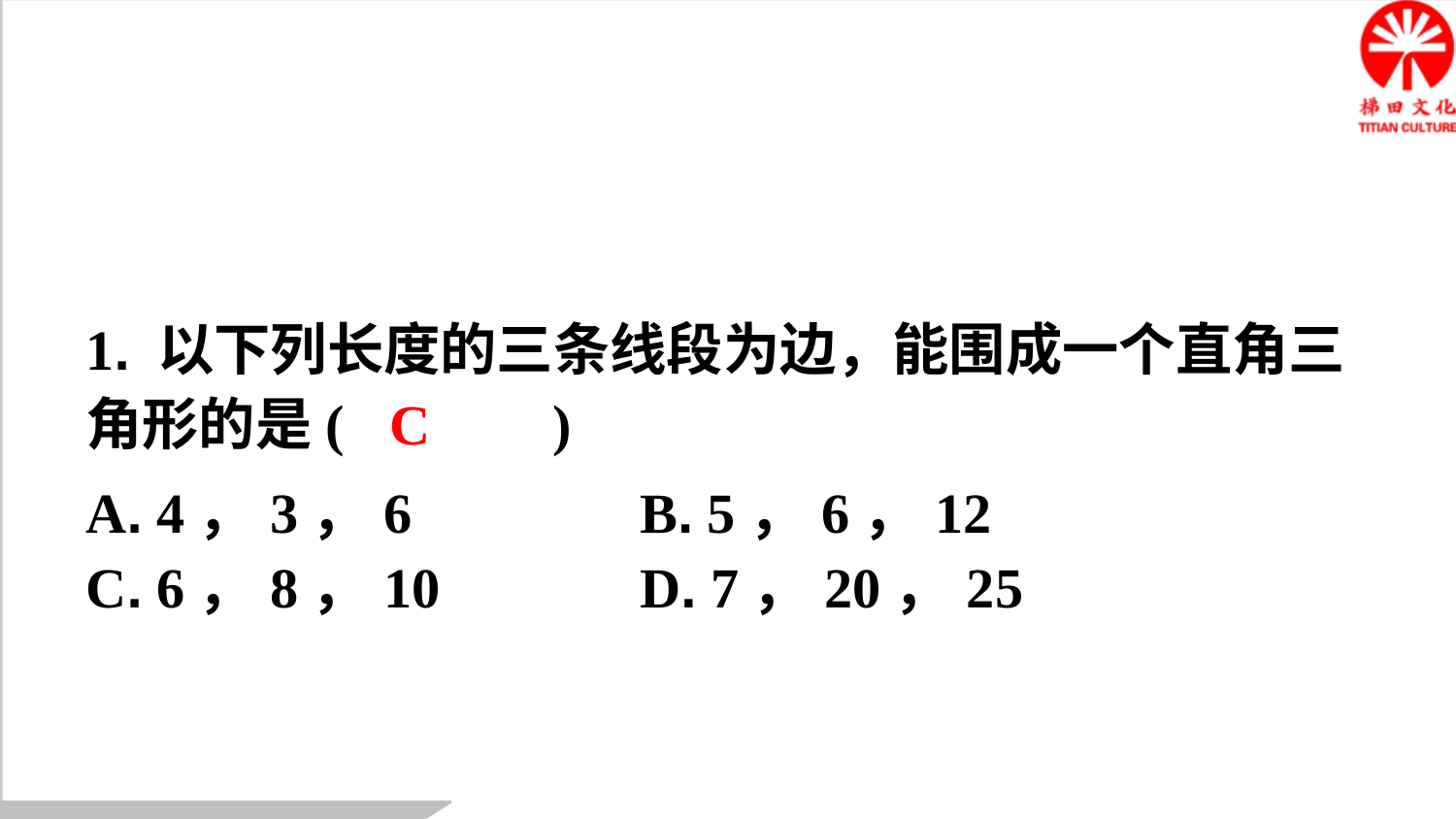

1. 以下列长度的三条线段为边，能围成一个直角三
角形的是(　C　)
C
| A. 4，3，6 | B. 5，6，12 |
| --- | --- |
| C. 6，8，10 | D. 7，20，25 |